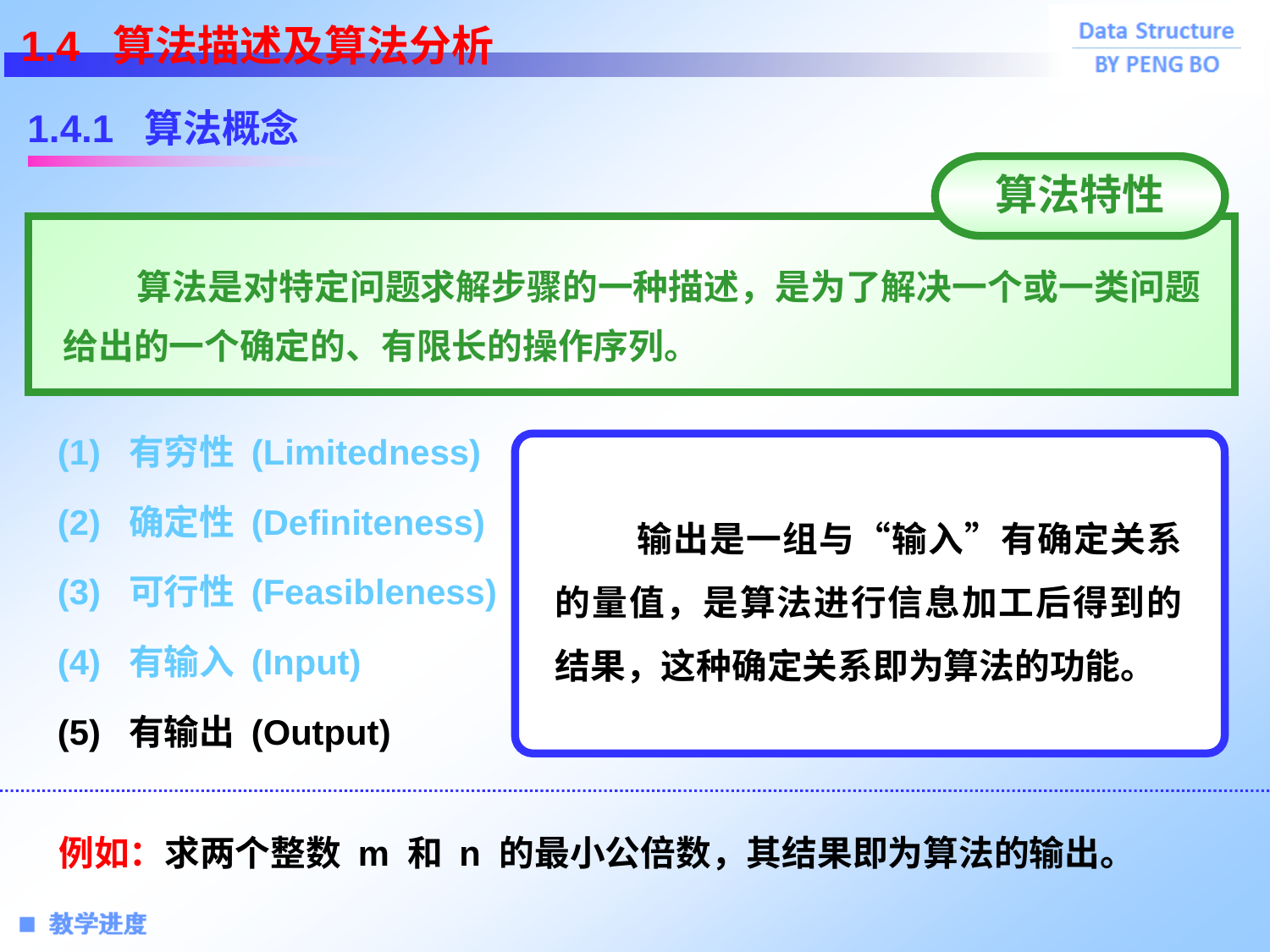

1.4  算法描述及算法分析

算法特性

        算法是对特定问题求解步骤的一种描述，是为了解决一个或一类问题给出的一个确定的、有限长的操作序列。
1.4.1  算法概念
(1)  有穷性 (Limitedness)

        输出是一组与“输入”有确定关系的量值，是算法进行信息加工后得到的结果，这种确定关系即为算法的功能。
(2)  确定性 (Definiteness)
(3)  可行性 (Feasibleness)
(4)  有输入 (Input)
(5)  有输出 (Output)

例如：求两个整数 m 和 n 的最小公倍数，其结果即为算法的输出。